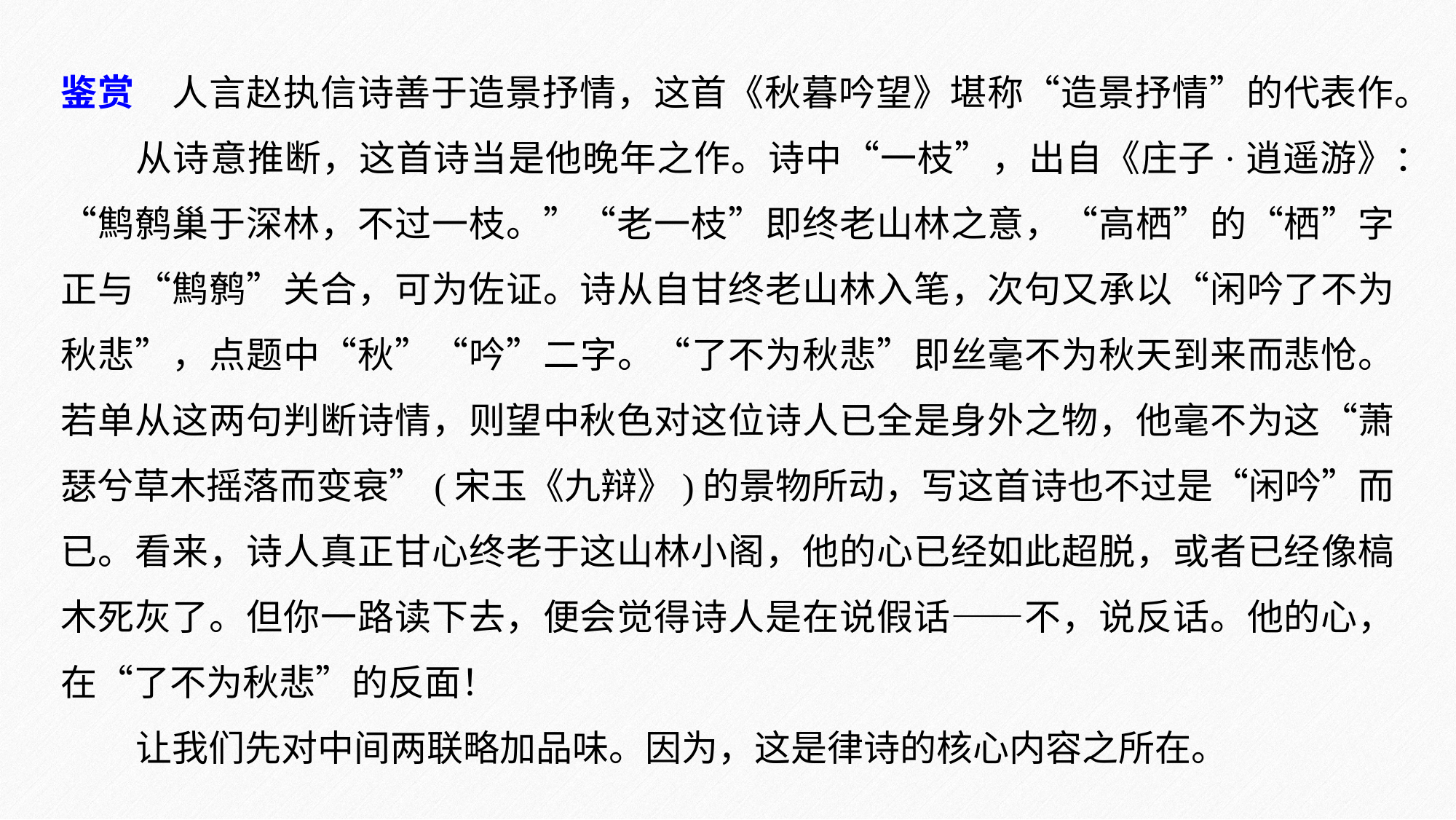

鉴赏　人言赵执信诗善于造景抒情，这首《秋暮吟望》堪称“造景抒情”的代表作。
从诗意推断，这首诗当是他晚年之作。诗中“一枝”，出自《庄子·逍遥游》：“鹪鹩巢于深林，不过一枝。”“老一枝”即终老山林之意，“高栖”的“栖”字正与“鹪鹩”关合，可为佐证。诗从自甘终老山林入笔，次句又承以“闲吟了不为秋悲”，点题中“秋”“吟”二字。“了不为秋悲”即丝毫不为秋天到来而悲怆。若单从这两句判断诗情，则望中秋色对这位诗人已全是身外之物，他毫不为这“萧瑟兮草木摇落而变衰”(宋玉《九辩》)的景物所动，写这首诗也不过是“闲吟”而已。看来，诗人真正甘心终老于这山林小阁，他的心已经如此超脱，或者已经像槁木死灰了。但你一路读下去，便会觉得诗人是在说假话——不，说反话。他的心，在“了不为秋悲”的反面！
让我们先对中间两联略加品味。因为，这是律诗的核心内容之所在。